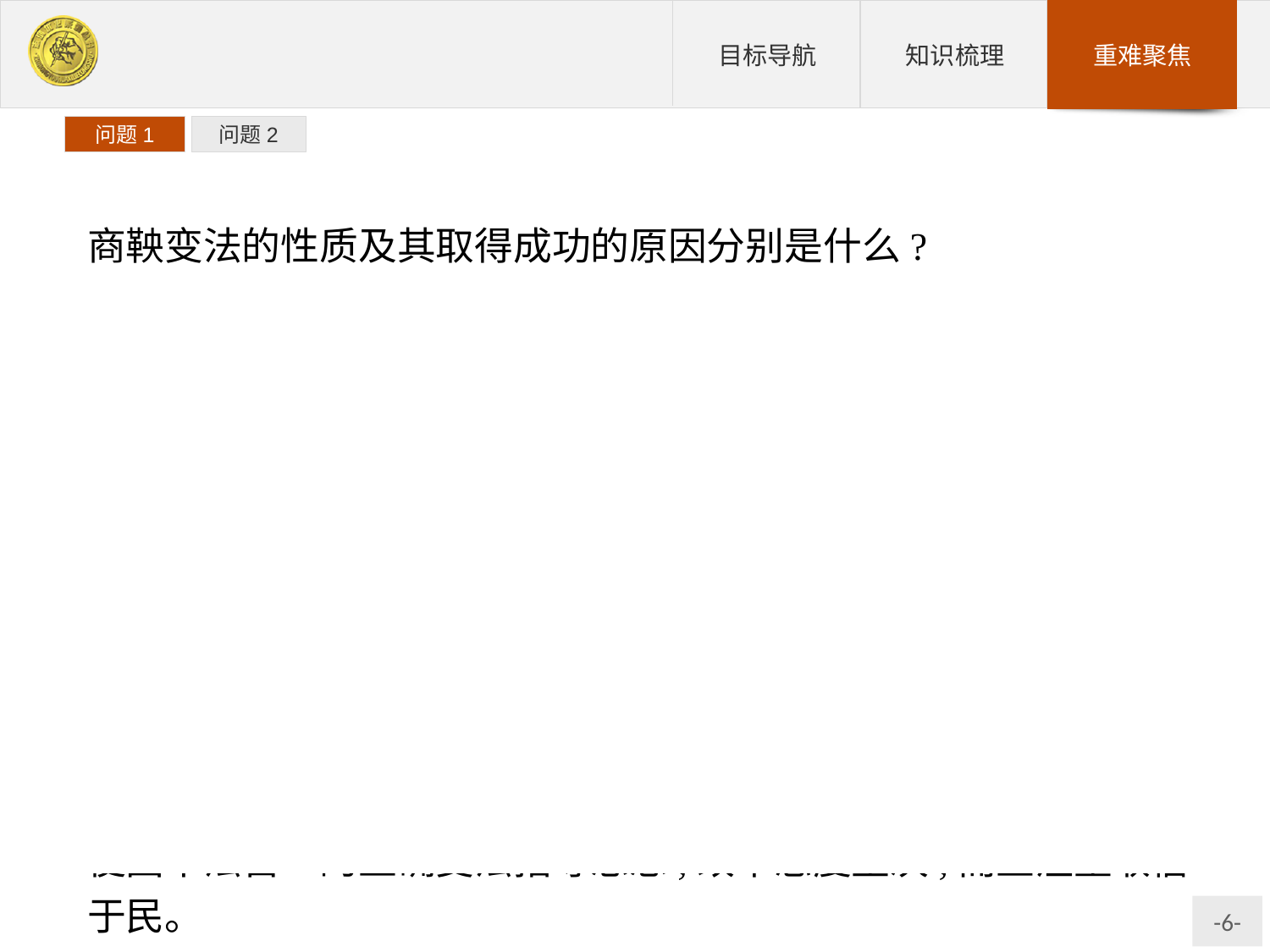

问题1
问题2
商鞅变法的性质及其取得成功的原因分别是什么?
(1)性质:①商鞅变法与同时代的李悝、吴起变法一样,都是地主阶级自上而下进行的变法运动。②变法的根本目的在于剥夺奴隶主贵族的政治、经济特权,保护和发展封建经济,巩固地主阶级政权,建立起一套统治和剥削农民的制度。综上所述,商鞅变法是一次封建性质的改革运动。
(2)成功原因:①顺应了历史发展的潮流。春秋战国时期是奴隶制崩溃、封建制确立的大变革时期,商鞅变法顺应了时代的要求和历史发展的潮流,这是变法成功的根本原因。②商鞅变法得到了统治者的支持。秦孝公的支持,减少了商鞅变法的阻力。③商鞅变法的措施全面具体,切实有效。④商鞅确立了“治世不一道,便国不法古”的正确变法指导思想,改革态度坚决,而且注重取信于民。